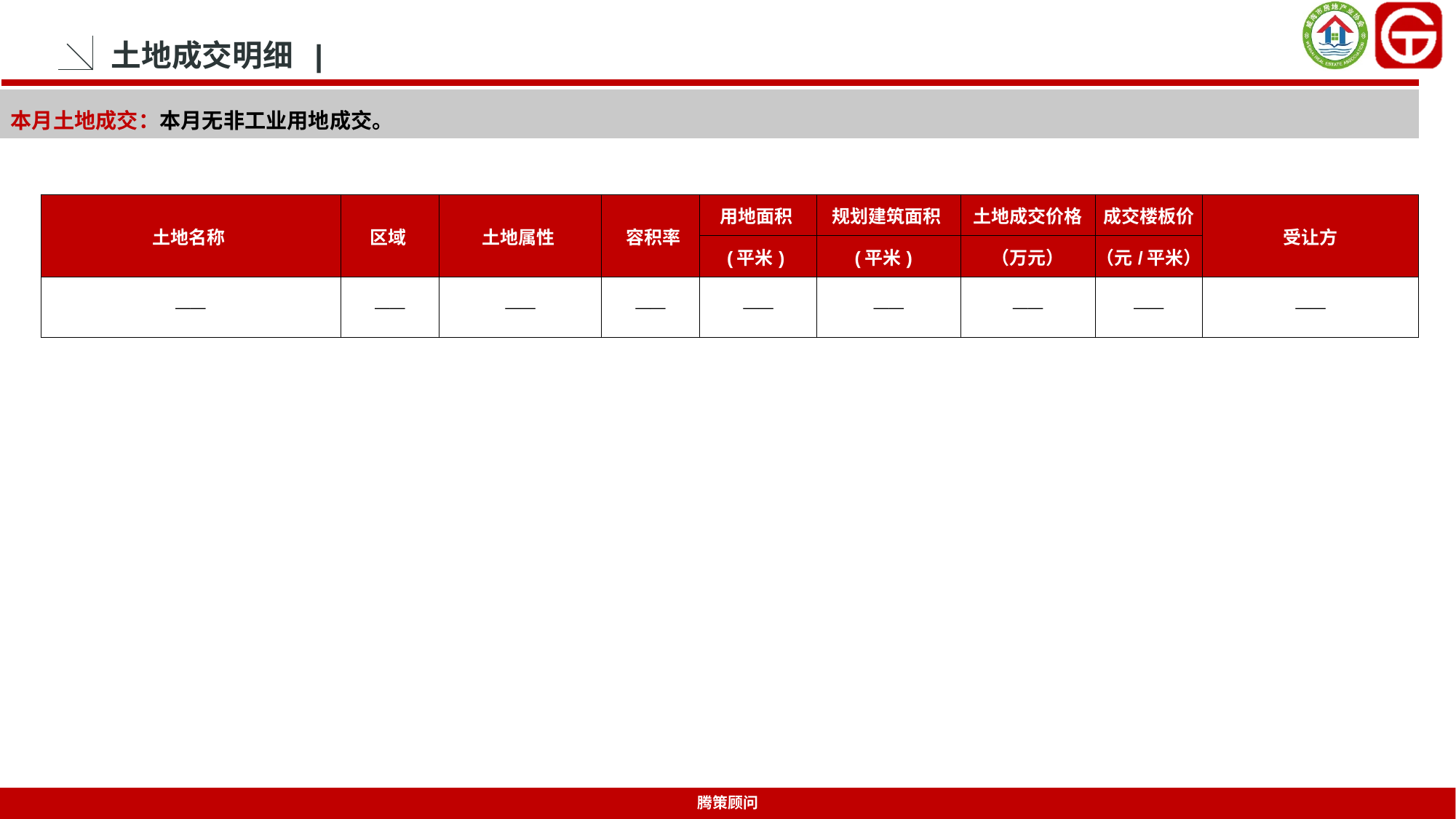

土地成交明细  |
本月土地成交：本月无非工业用地成交。
| 土地名称 | 区域 | 土地属性 | 容积率 | 用地面积 | 规划建筑面积 | 土地成交价格 | 成交楼板价 | 受让方 |
| --- | --- | --- | --- | --- | --- | --- | --- | --- |
|  |  |  |  | (平米) | (平米) | （万元） | （元/平米） |  |
| —— | —— | —— | —— | —— | —— | —— | —— | —— |